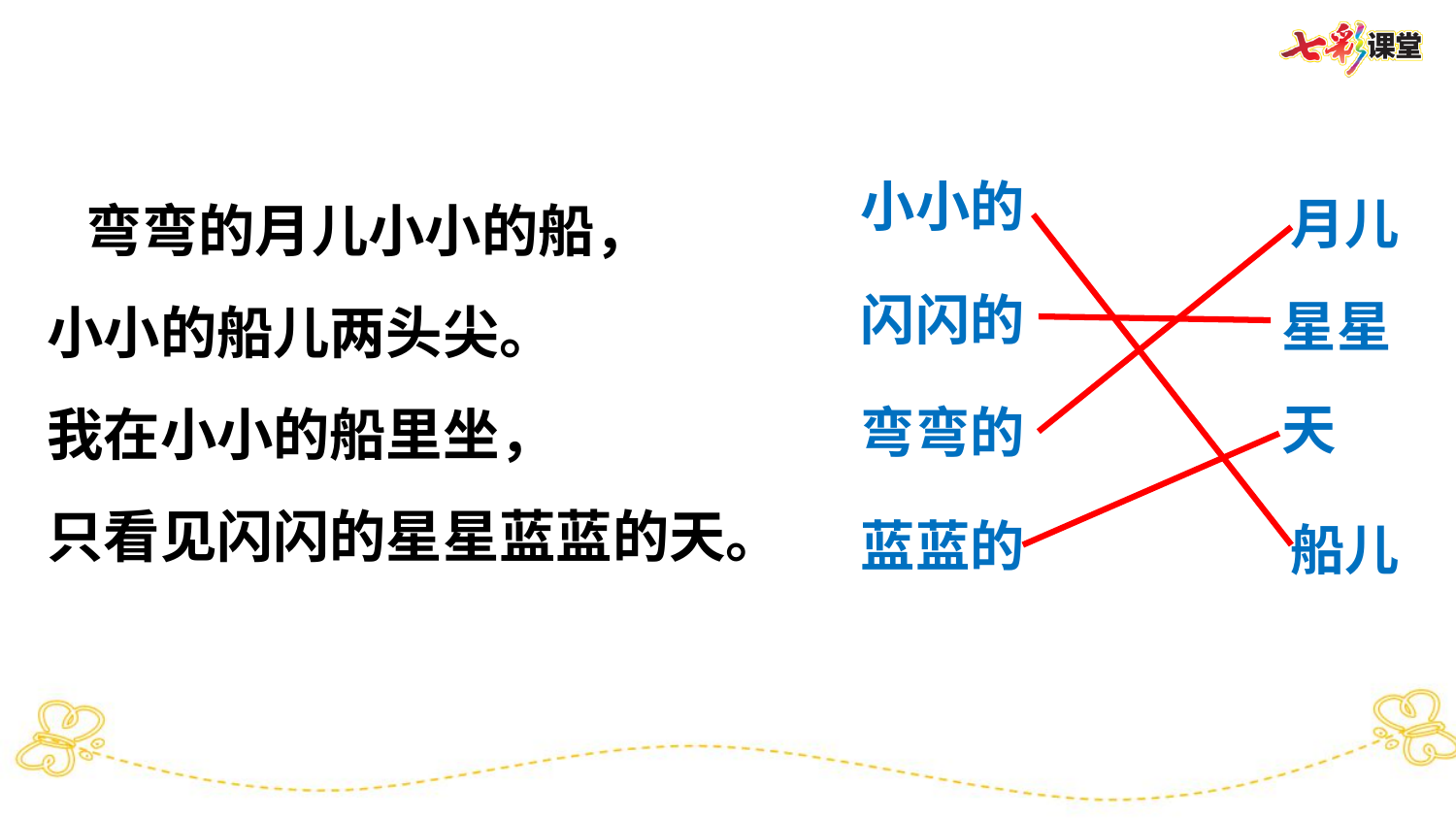

弯弯的月儿小小的船，
    小小的船儿两头尖。
    我在小小的船里坐，
    只看见闪闪的星星蓝蓝的天。
小小的
月儿
闪闪的
星星
天
弯弯的
蓝蓝的
船儿